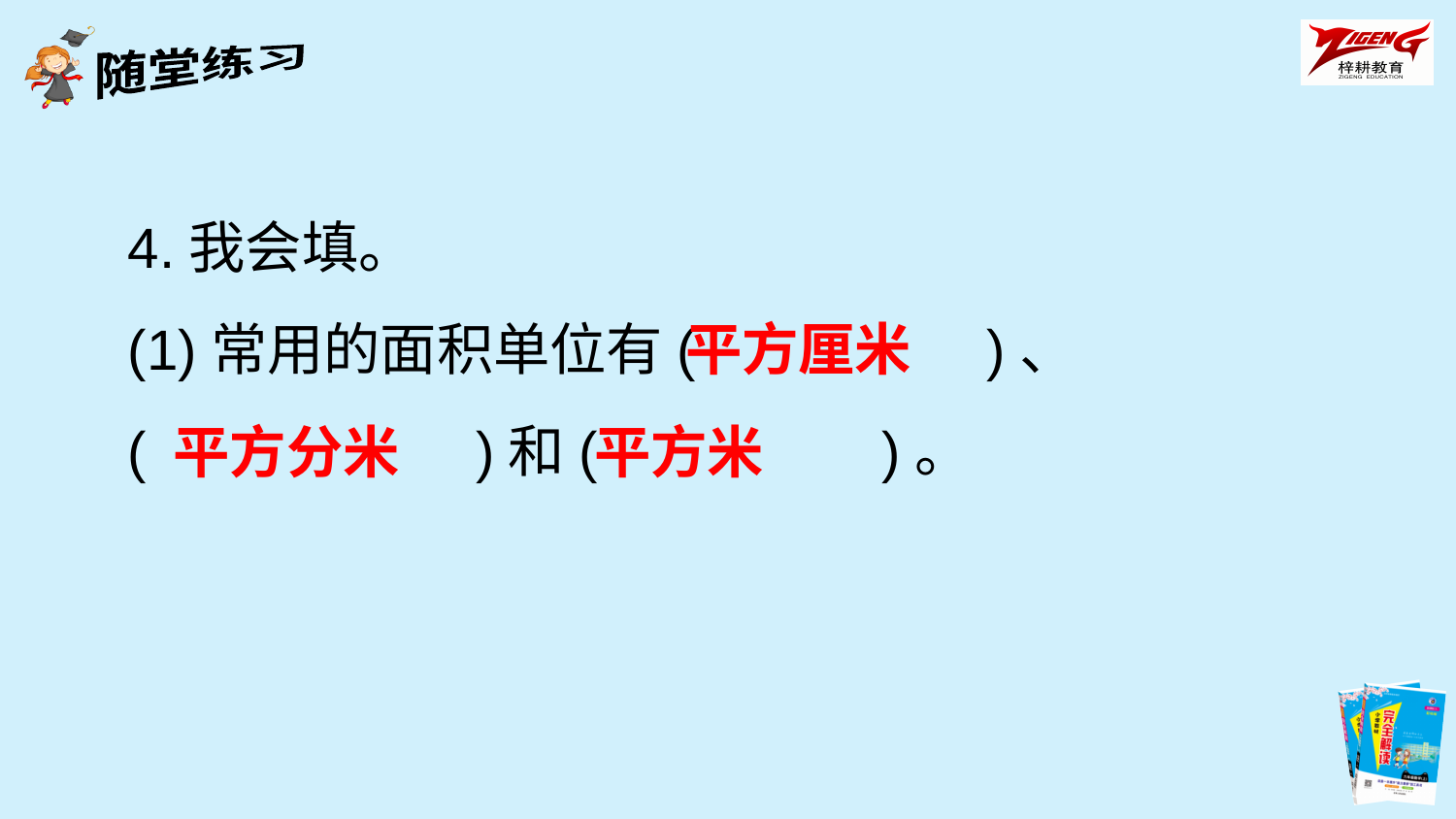

4.我会填。
(1)常用的面积单位有(　   　　　)、
(　　　      　)和(  　　　　)。
平方厘米
平方分米
平方米